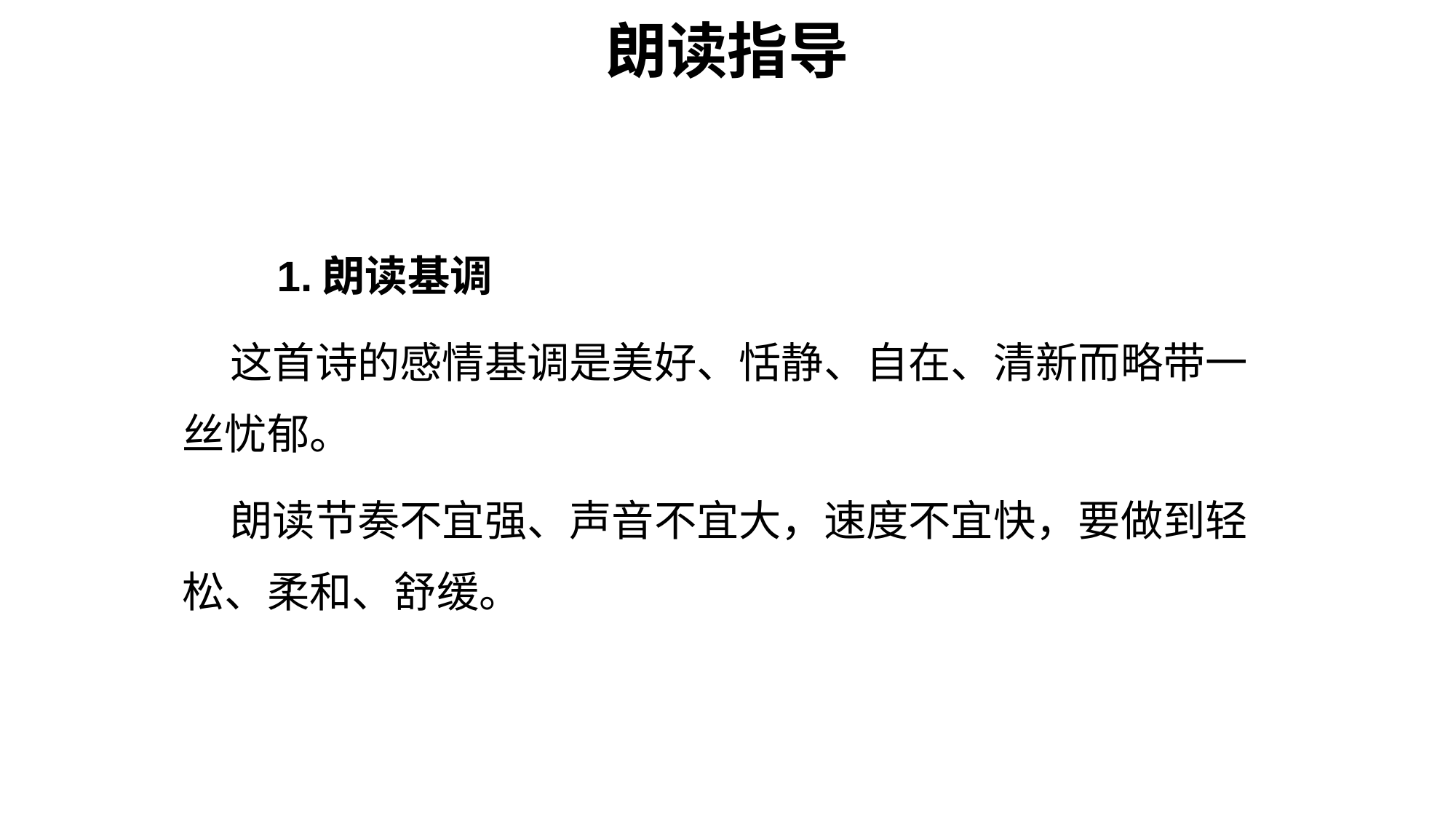

朗读指导
        1.朗读基调
    这首诗的感情基调是美好、恬静、自在、清新而略带一丝忧郁。
    朗读节奏不宜强、声音不宜大，速度不宜快，要做到轻松、柔和、舒缓。